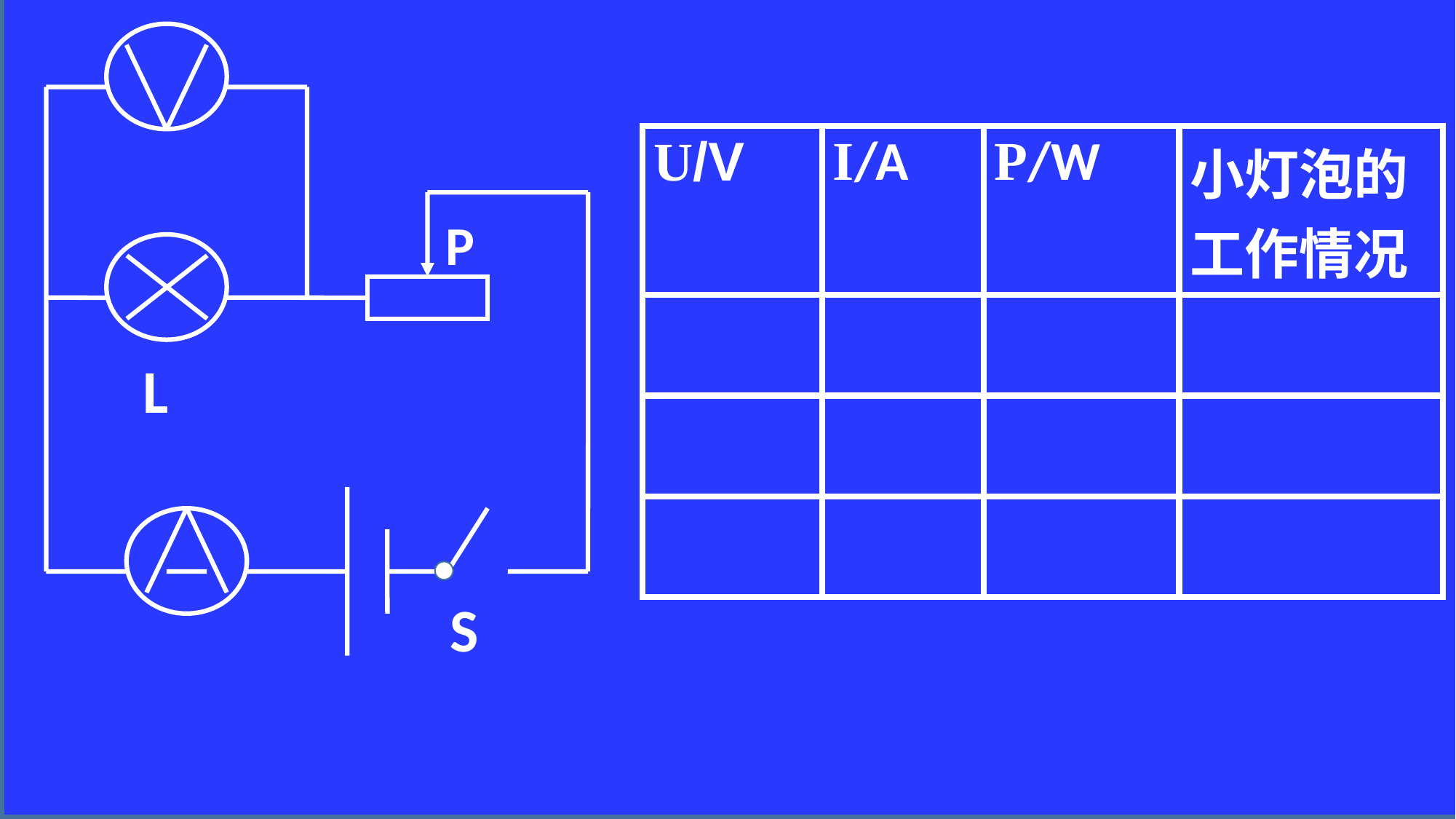

P
L

S
| U/V | I/A | P/W | 小灯泡的工作情况 |
| --- | --- | --- | --- |
|  |  |  |  |
|  |  |  |  |
|  |  |  |  |